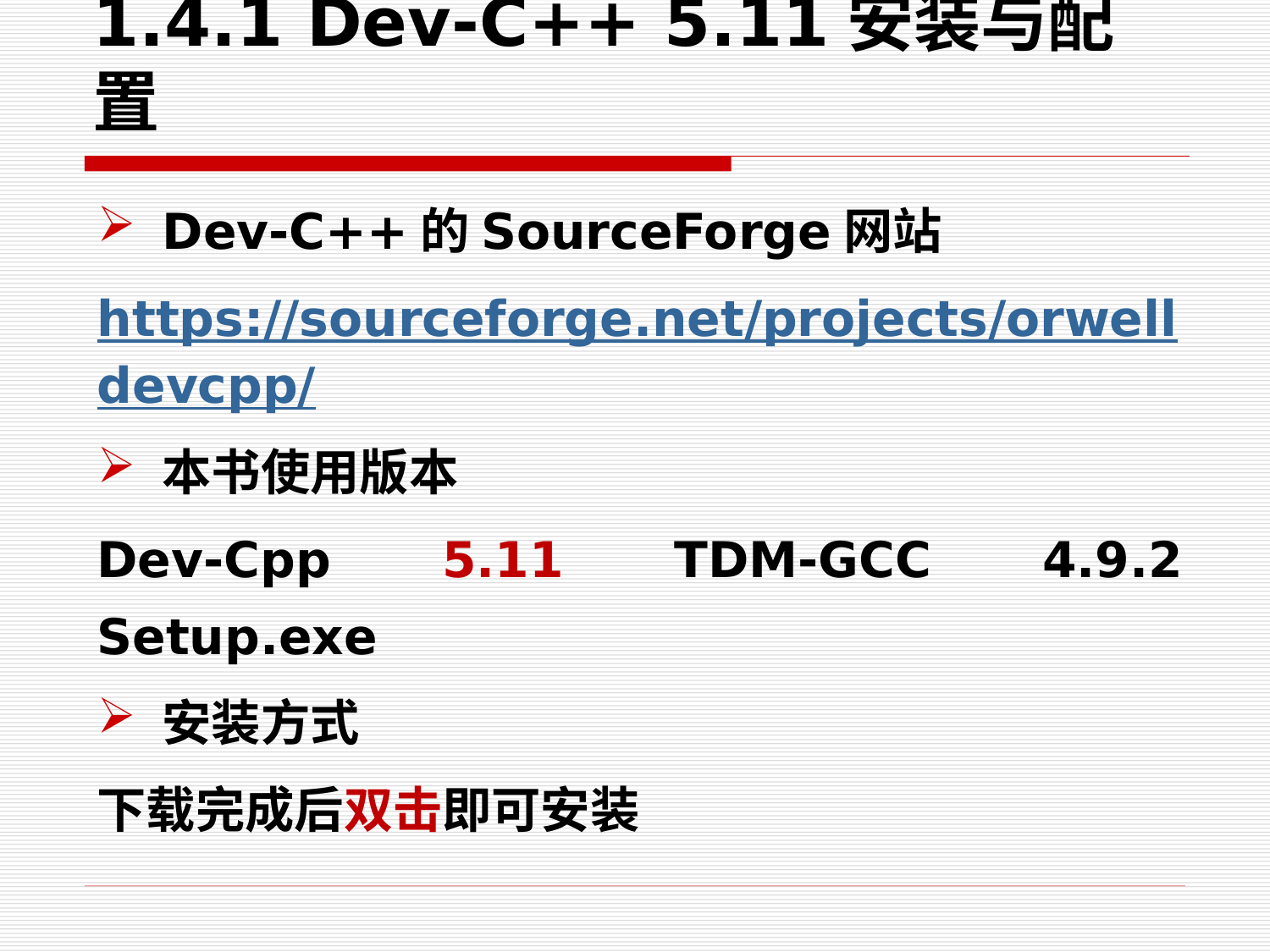

# 1.4.1 Dev-C++ 5.11安装与配置
Dev-C++的SourceForge网站
https://sourceforge.net/projects/orwelldevcpp/
本书使用版本
Dev-Cpp 5.11 TDM-GCC 4.9.2 Setup.exe
安装方式
下载完成后双击即可安装